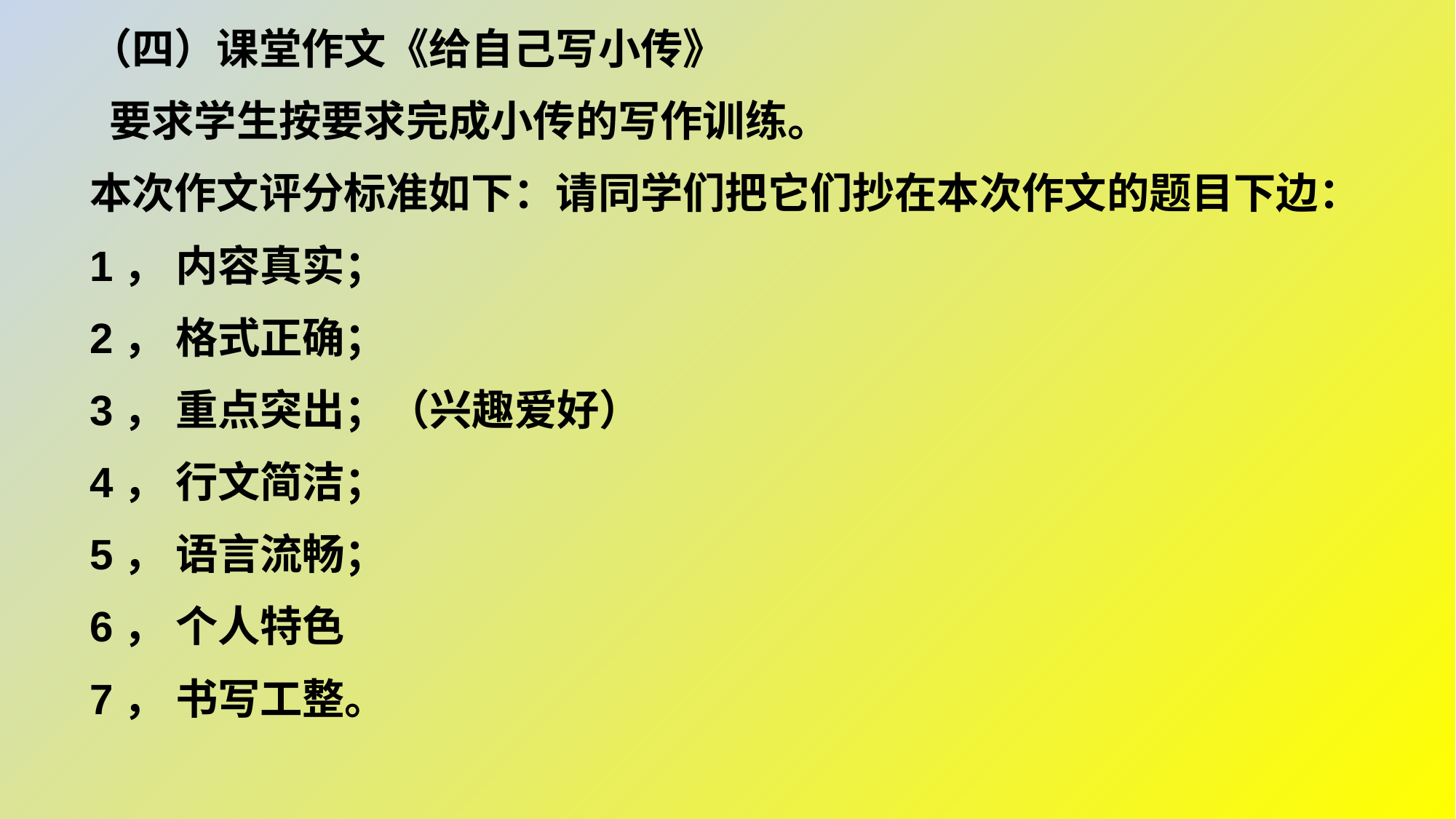

（四）课堂作文《给自己写小传》
 要求学生按要求完成小传的写作训练。
本次作文评分标准如下：请同学们把它们抄在本次作文的题目下边：
1， 内容真实；
2， 格式正确；
3， 重点突出；（兴趣爱好）
4， 行文简洁；
5， 语言流畅；
6， 个人特色
7， 书写工整。